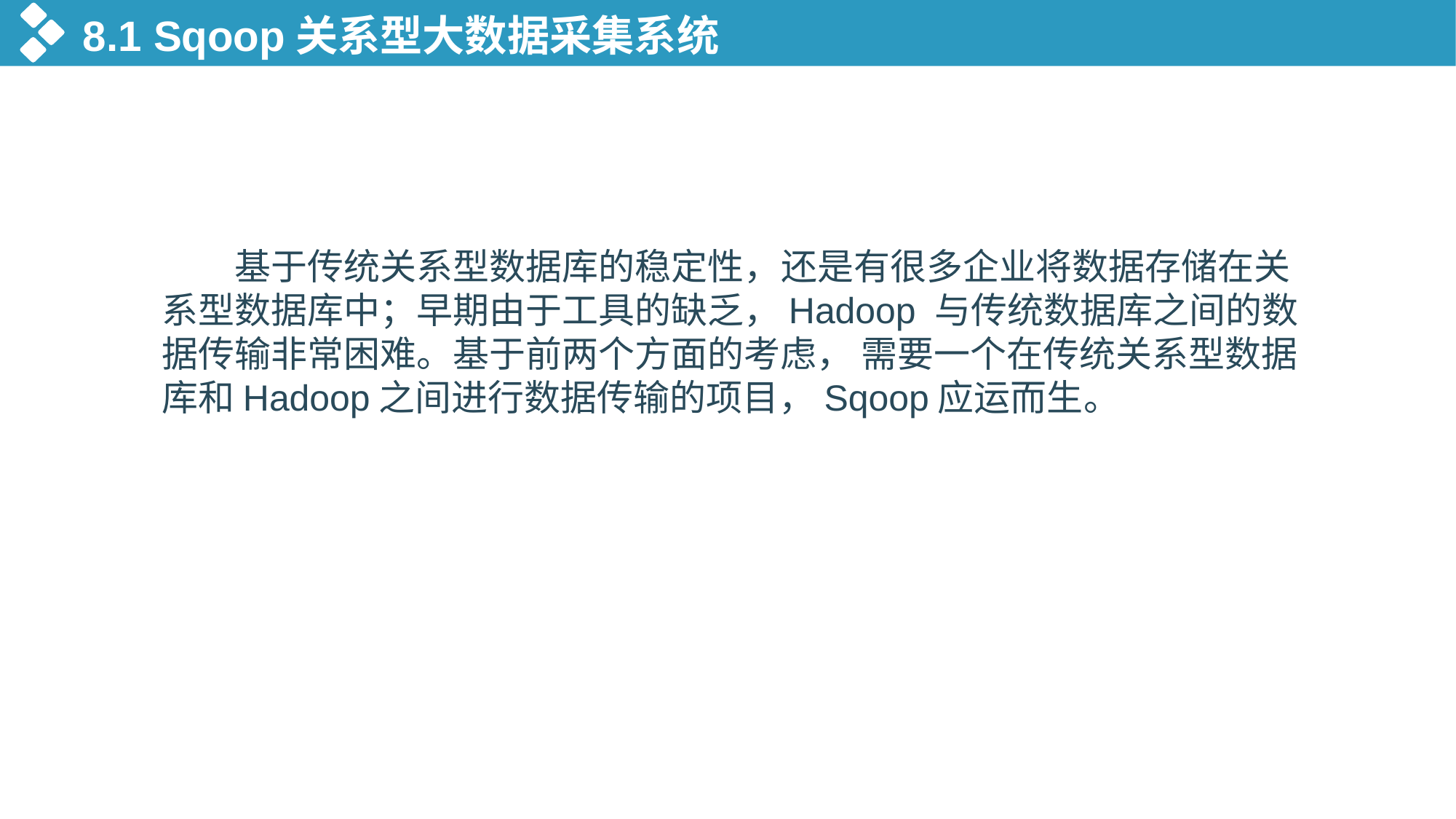

8.1 Sqoop关系型大数据采集系统

    基于传统关系型数据库的稳定性，还是有很多企业将数据存储在关系型数据库中；早期由于工具的缺乏，Hadoop 与传统数据库之间的数据传输非常困难。基于前两个方面的考虑， 需要一个在传统关系型数据库和Hadoop之间进行数据传输的项目，Sqoop应运而生。